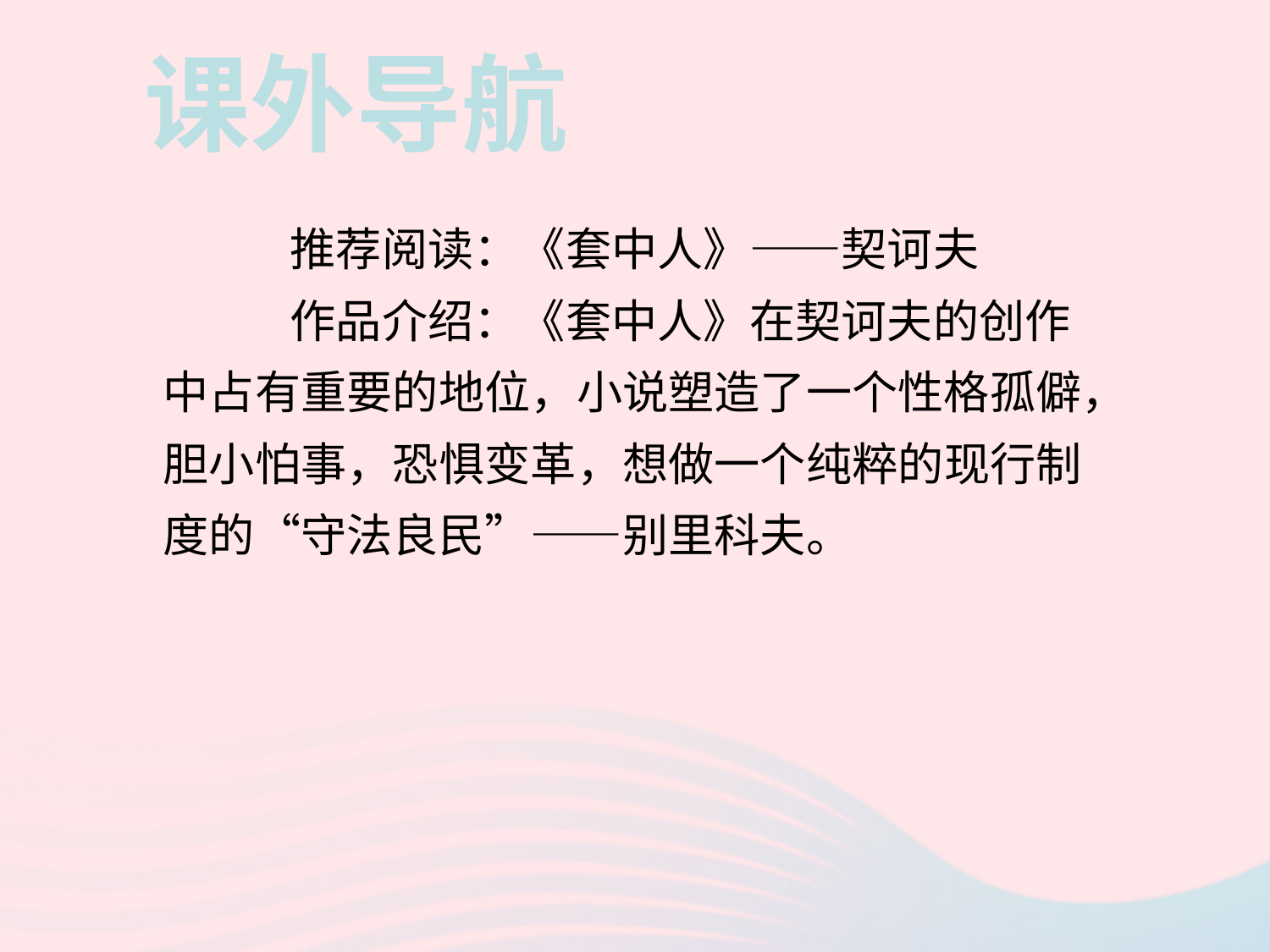

课外导航
	推荐阅读：《套中人》——契诃夫
	作品介绍：《套中人》在契诃夫的创作中占有重要的地位，小说塑造了一个性格孤僻，胆小怕事，恐惧变革，想做一个纯粹的现行制度的“守法良民”——别里科夫。